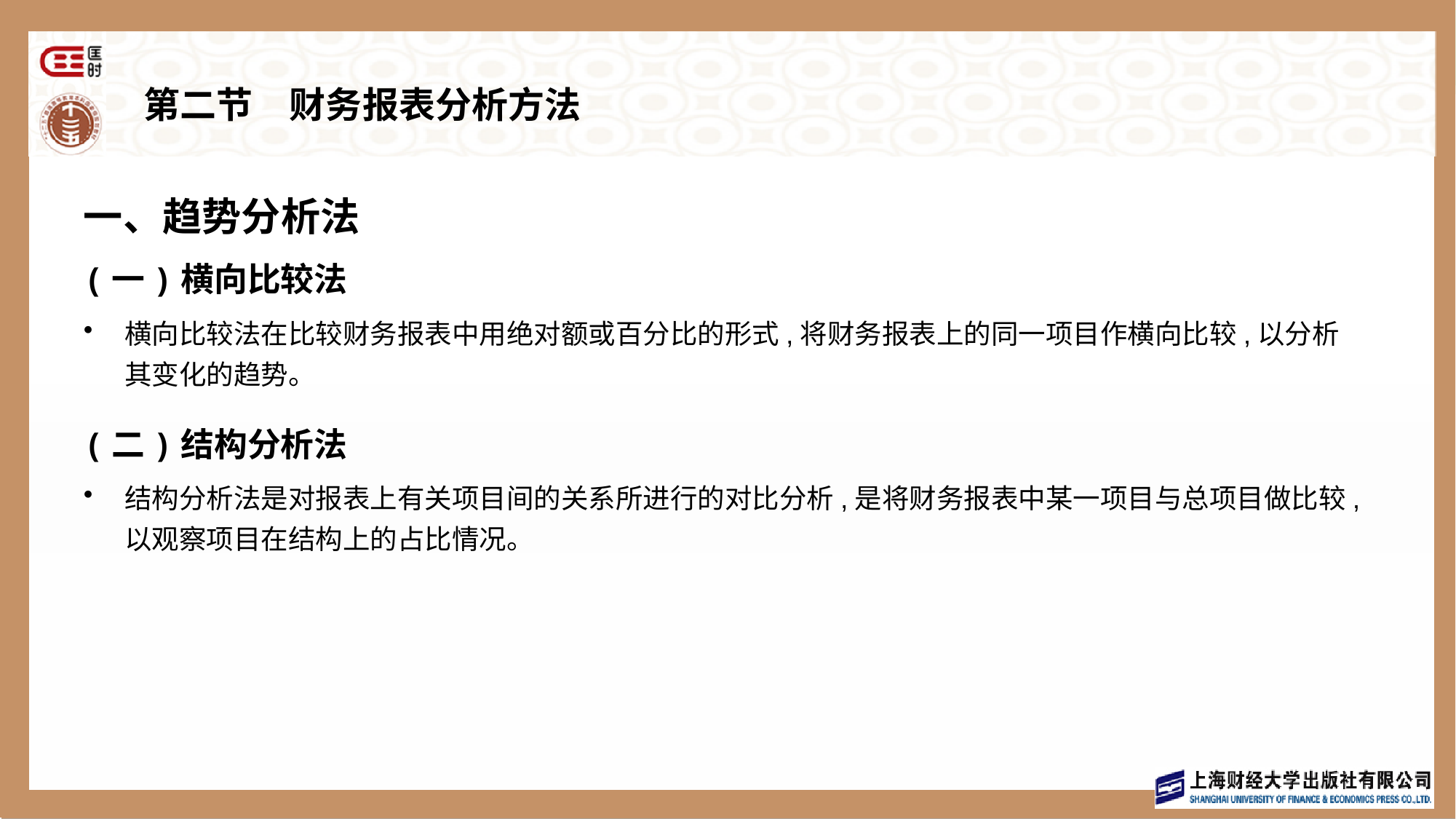

# 第二节　财务报表分析方法
一、趋势分析法
(一)横向比较法
横向比较法在比较财务报表中用绝对额或百分比的形式,将财务报表上的同一项目作横向比较,以分析其变化的趋势。
(二)结构分析法
结构分析法是对报表上有关项目间的关系所进行的对比分析,是将财务报表中某一项目与总项目做比较,以观察项目在结构上的占比情况。